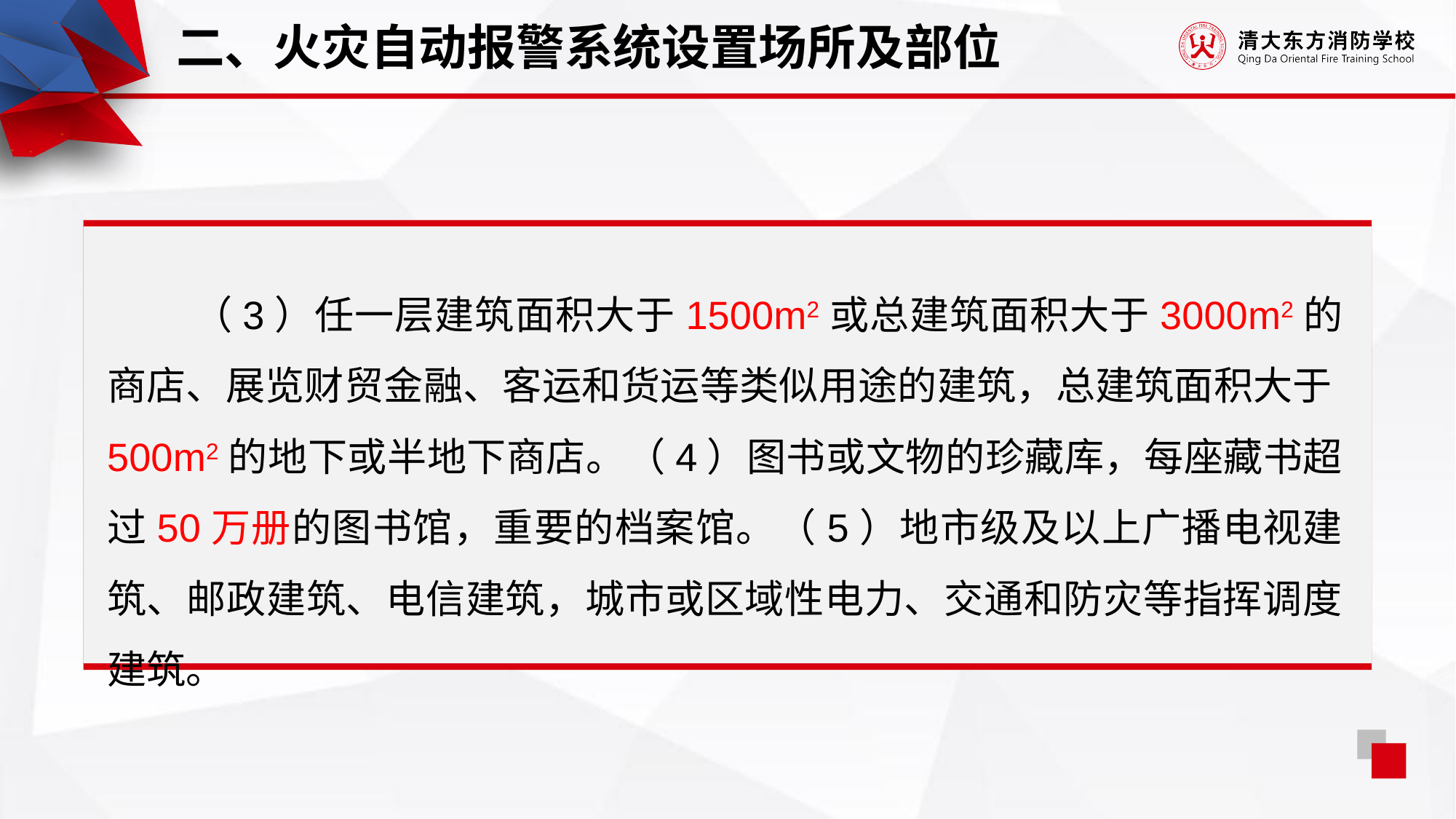

二、火灾自动报警系统设置场所及部位

（3）任一层建筑面积大于1500m2或总建筑面积大于3000m2的商店、展览财贸金融、客运和货运等类似用途的建筑，总建筑面积大于500m2的地下或半地下商店。（4）图书或文物的珍藏库，每座藏书超过50万册的图书馆，重要的档案馆。（5）地市级及以上广播电视建筑、邮政建筑、电信建筑，城市或区域性电力、交通和防灾等指挥调度建筑。